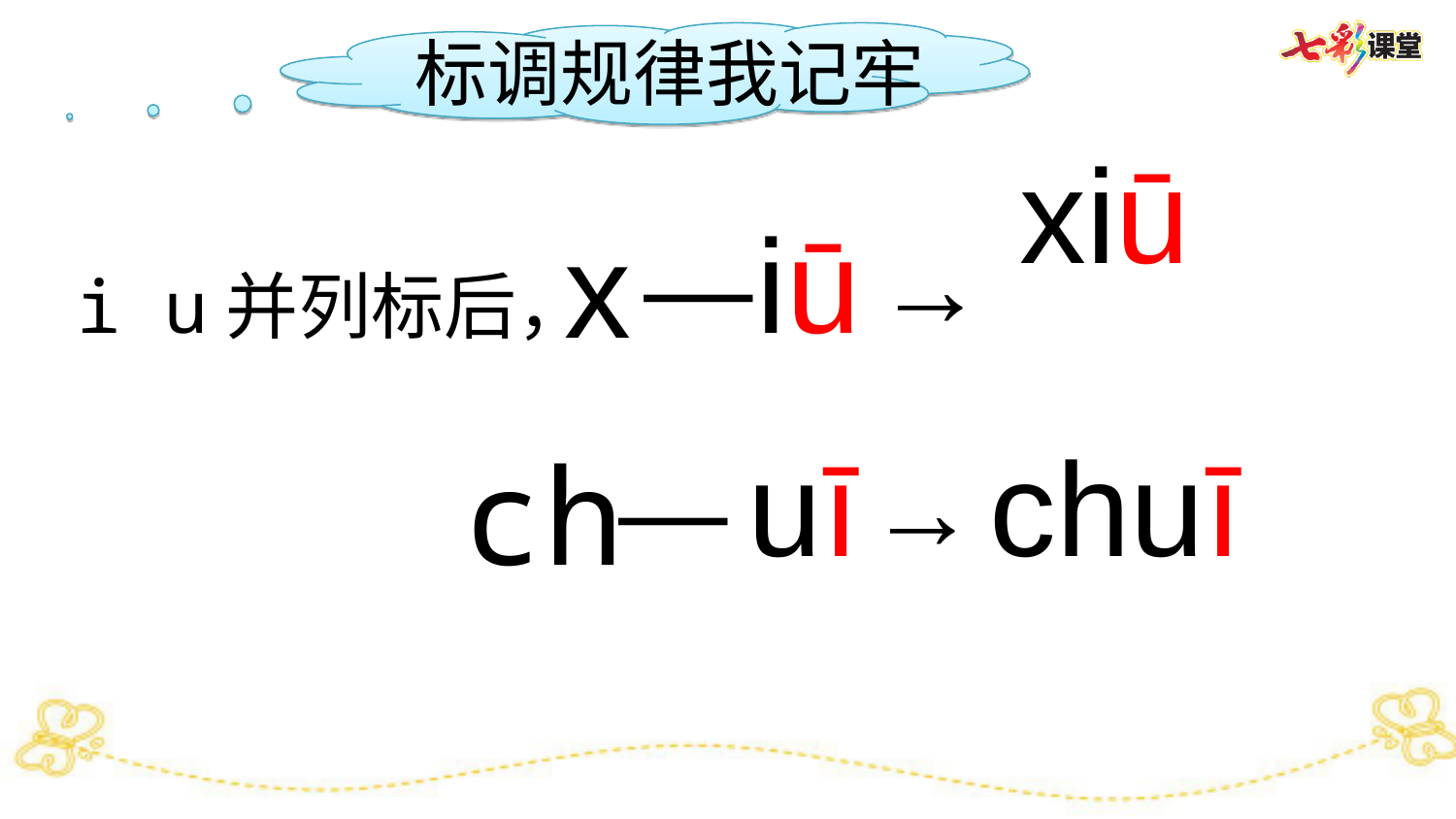

标调规律我记牢

  xiū
  x

iū
—
→
 i u并列标后，

ch
uī
chuī
—
→